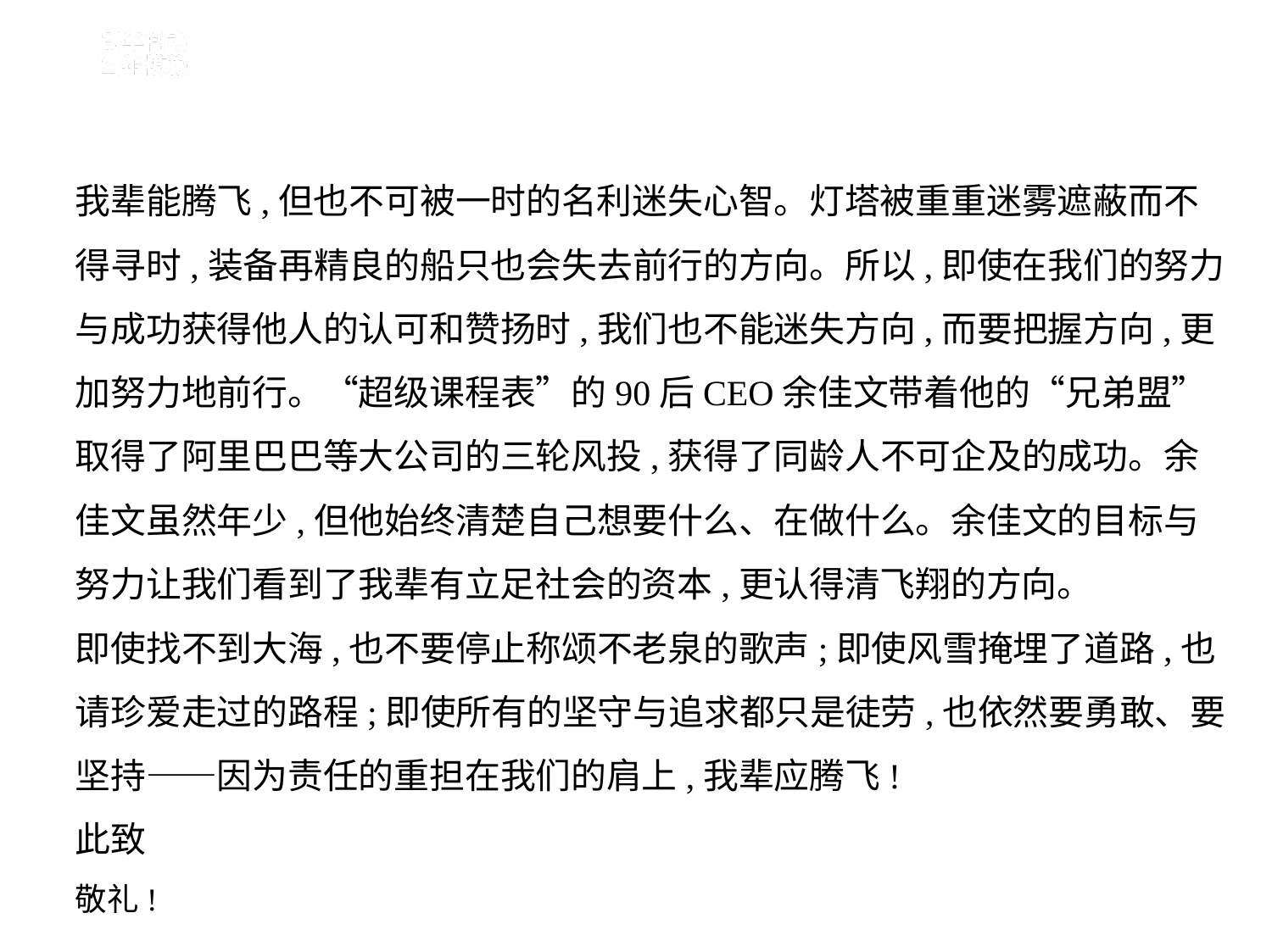

我辈能腾飞,但也不可被一时的名利迷失心智。灯塔被重重迷雾遮蔽而不
得寻时,装备再精良的船只也会失去前行的方向。所以,即使在我们的努力
与成功获得他人的认可和赞扬时,我们也不能迷失方向,而要把握方向,更
加努力地前行。“超级课程表”的90后CEO余佳文带着他的“兄弟盟”
取得了阿里巴巴等大公司的三轮风投,获得了同龄人不可企及的成功。余
佳文虽然年少,但他始终清楚自己想要什么、在做什么。余佳文的目标与
努力让我们看到了我辈有立足社会的资本,更认得清飞翔的方向。
即使找不到大海,也不要停止称颂不老泉的歌声;即使风雪掩埋了道路,也
请珍爱走过的路程;即使所有的坚守与追求都只是徒劳,也依然要勇敢、要
坚持——因为责任的重担在我们的肩上,我辈应腾飞!
此致
敬礼!